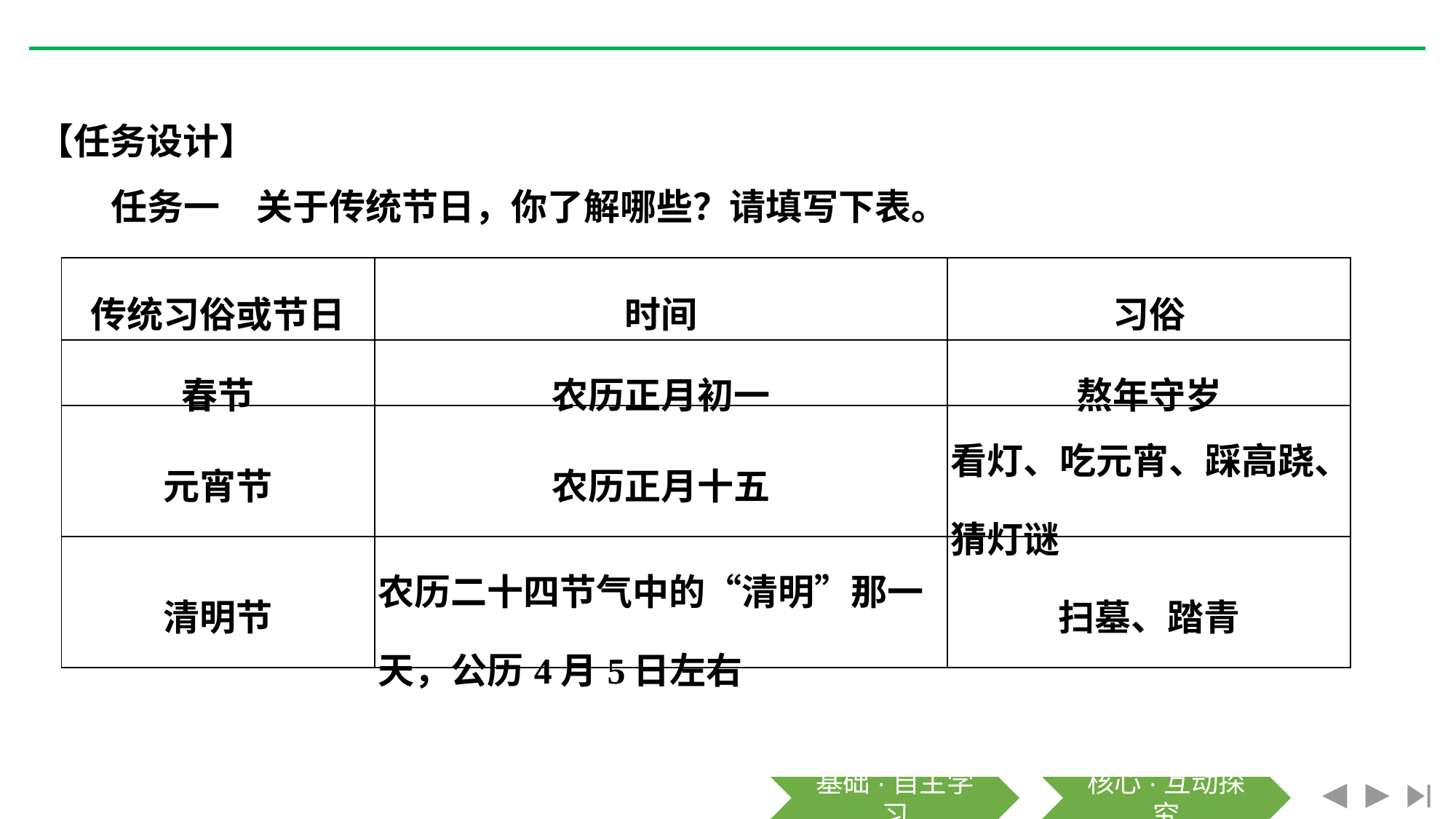

【任务设计】
任务一　关于传统节日，你了解哪些？请填写下表。
| 传统习俗或节日 | 时间 | 习俗 |
| --- | --- | --- |
| 春节 | 农历正月初一 | 熬年守岁 |
| 元宵节 | 农历正月十五 | 看灯、吃元宵、踩高跷、猜灯谜 |
| 清明节 | 农历二十四节气中的“清明”那一天，公历4月5日左右 | 扫墓、踏青 |